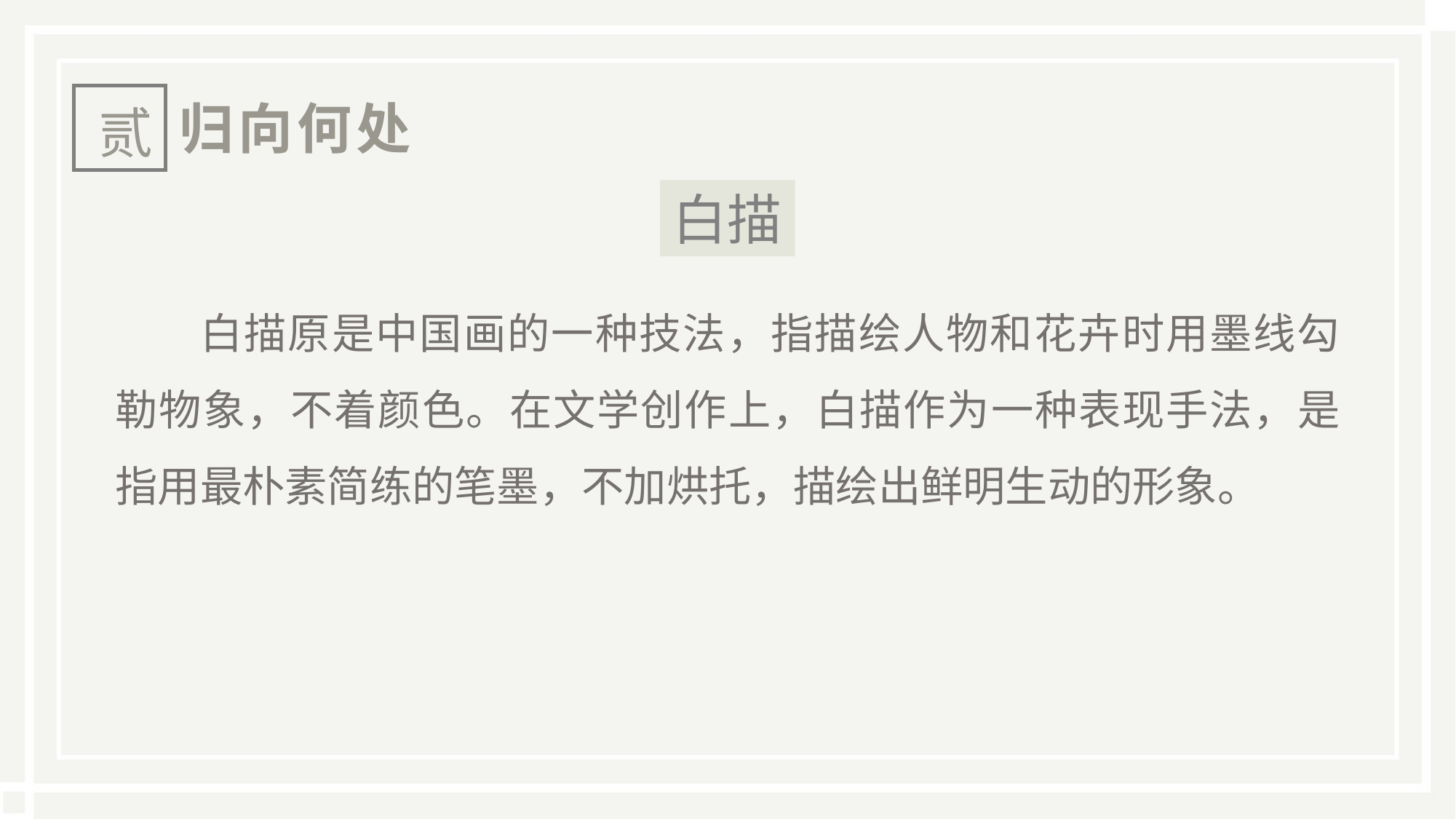

归向何处
贰
白描
白描原是中国画的一种技法，指描绘人物和花卉时用墨线勾勒物象，不着颜色。在文学创作上，白描作为一种表现手法，是指用最朴素简练的笔墨，不加烘托，描绘出鲜明生动的形象。